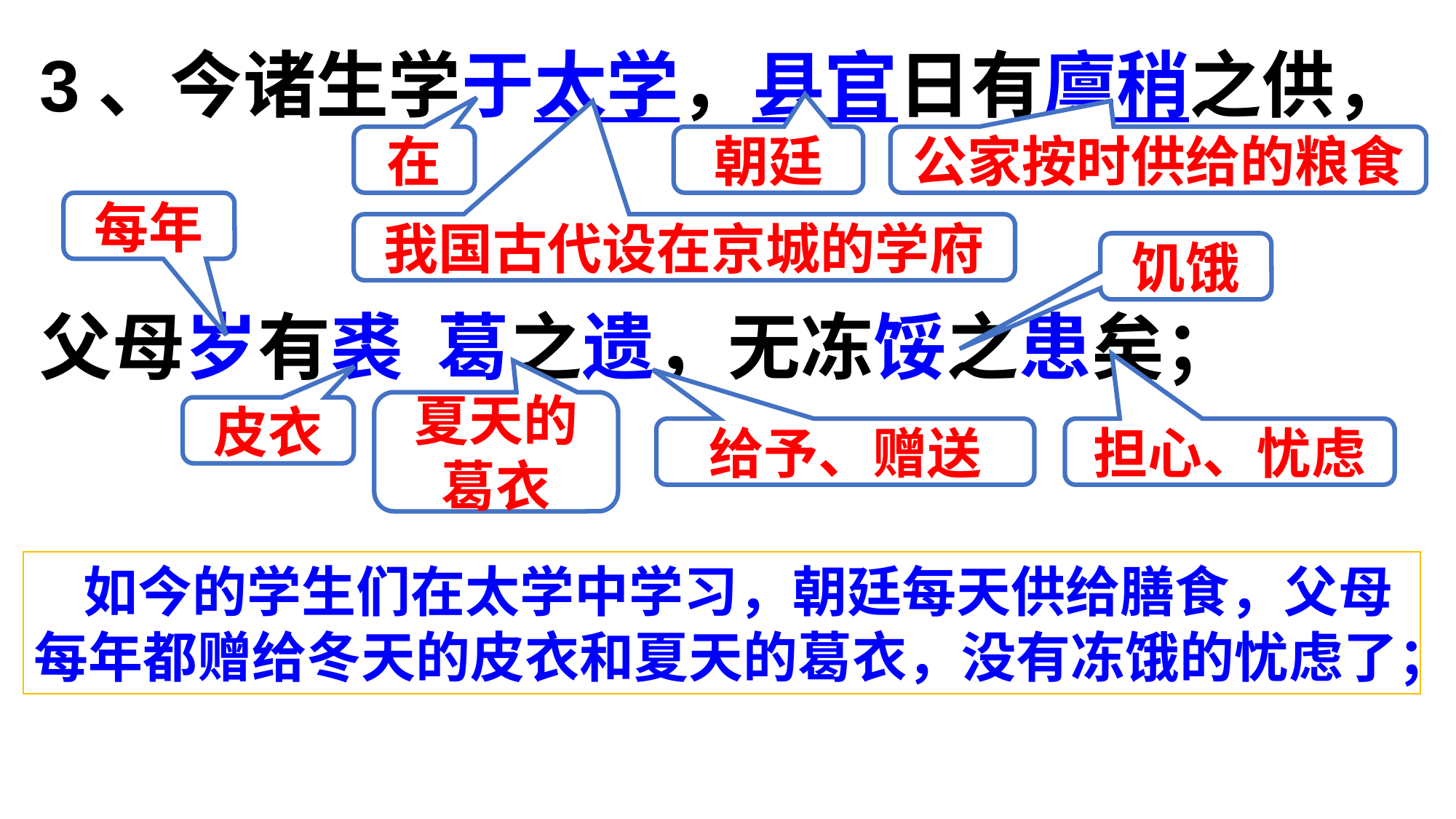

3、今诸生学于太学，县官日有廪稍之供，

父母岁有裘  葛之遗，无冻馁之患矣；

在
朝廷
公家按时供给的粮食
每年
我国古代设在京城的学府
饥饿
夏天的葛衣
皮衣
给予、赠送
担心、忧虑
     如今的学生们在太学中学习，朝廷每天供给膳食，父母每年都赠给冬天的皮衣和夏天的葛衣，没有冻饿的忧虑了；